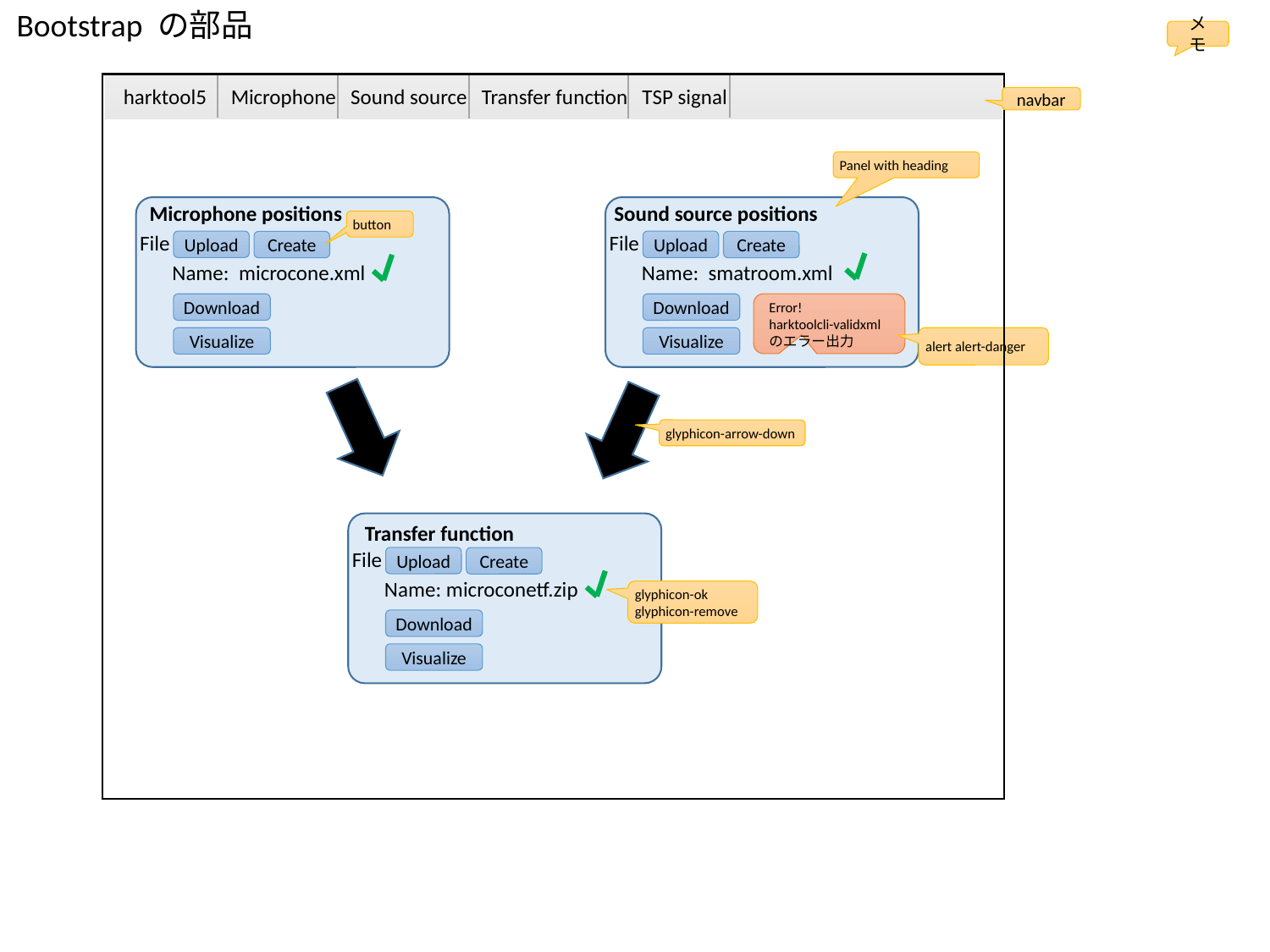

Bootstrap の部品
メモ

harktool5     Microphone   Sound source   Transfer function   TSP signal
navbar
Panel with heading
Microphone positions
Sound source positions

button
File
File
Upload
Upload
Create
Create
Name:  microcone.xml
Name:  smatroom.xml
Error!
harktoolcli-validxml のエラー出力
Download
Download
Visualize
Visualize
alert alert-danger

glyphicon-arrow-down

Transfer function
File
Upload
Create
Name: microconetf.zip
glyphicon-ok
glyphicon-remove
Download
Visualize